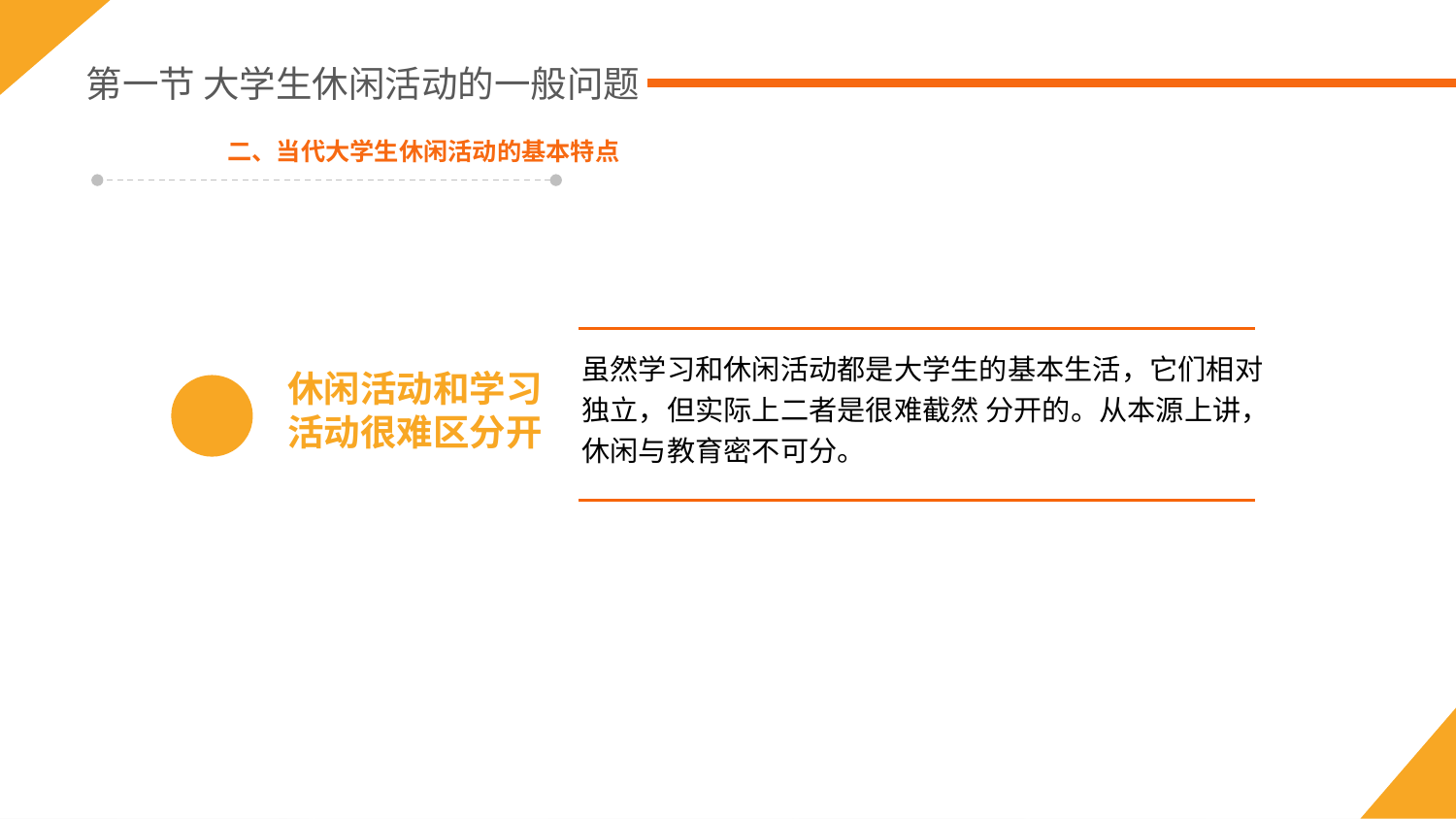

第一节 大学生休闲活动的一般问题
二、当代大学生休闲活动的基本特点
虽然学习和休闲活动都是大学生的基本生活，它们相对独立，但实际上二者是很难截然 分开的。从本源上讲，休闲与教育密不可分。
休闲活动和学习
活动很难区分开